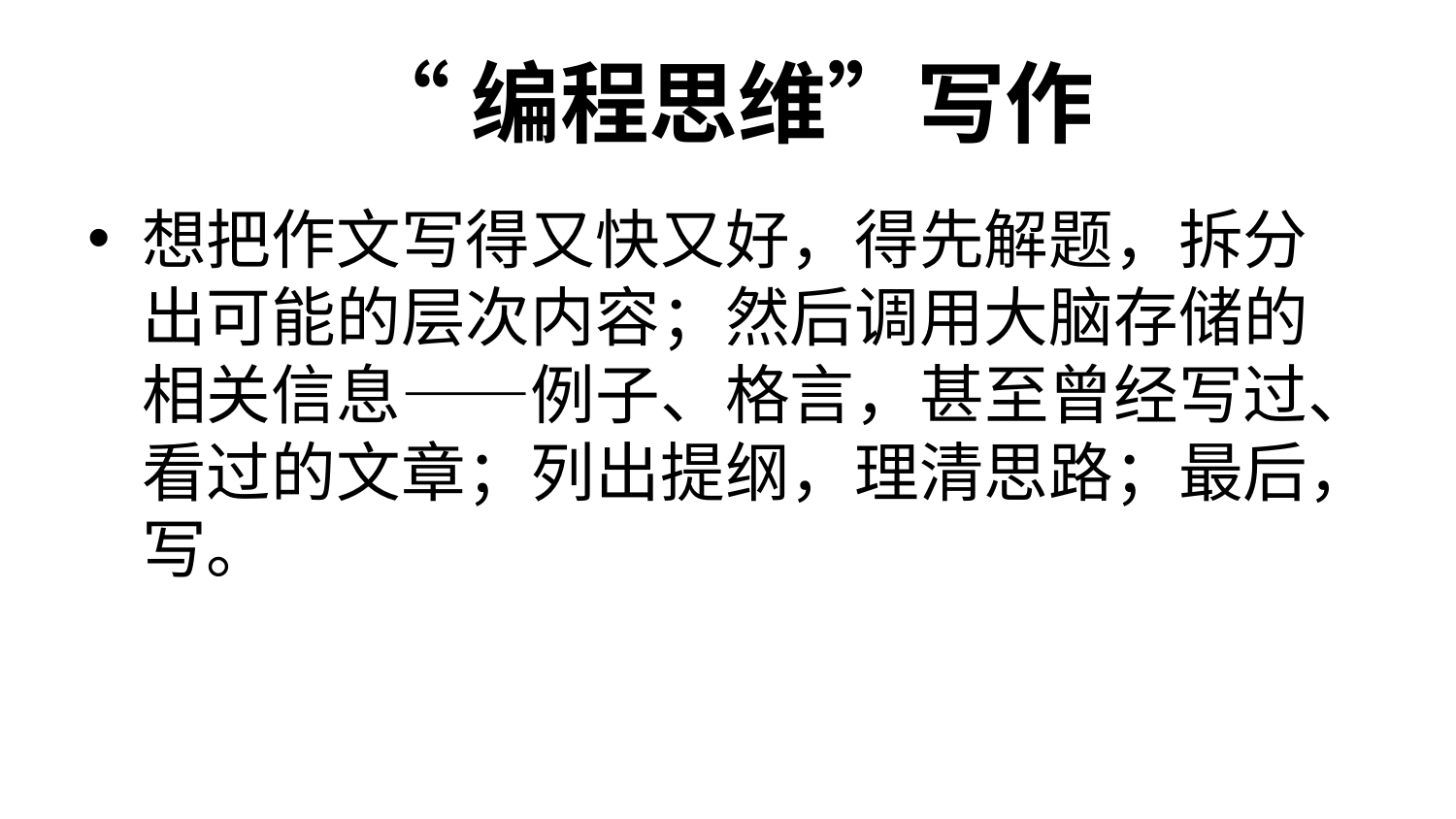

# “编程思维”写作
想把作文写得又快又好，得先解题，拆分出可能的层次内容；然后调用大脑存储的相关信息——例子、格言，甚至曾经写过、看过的文章；列出提纲，理清思路；最后，写。